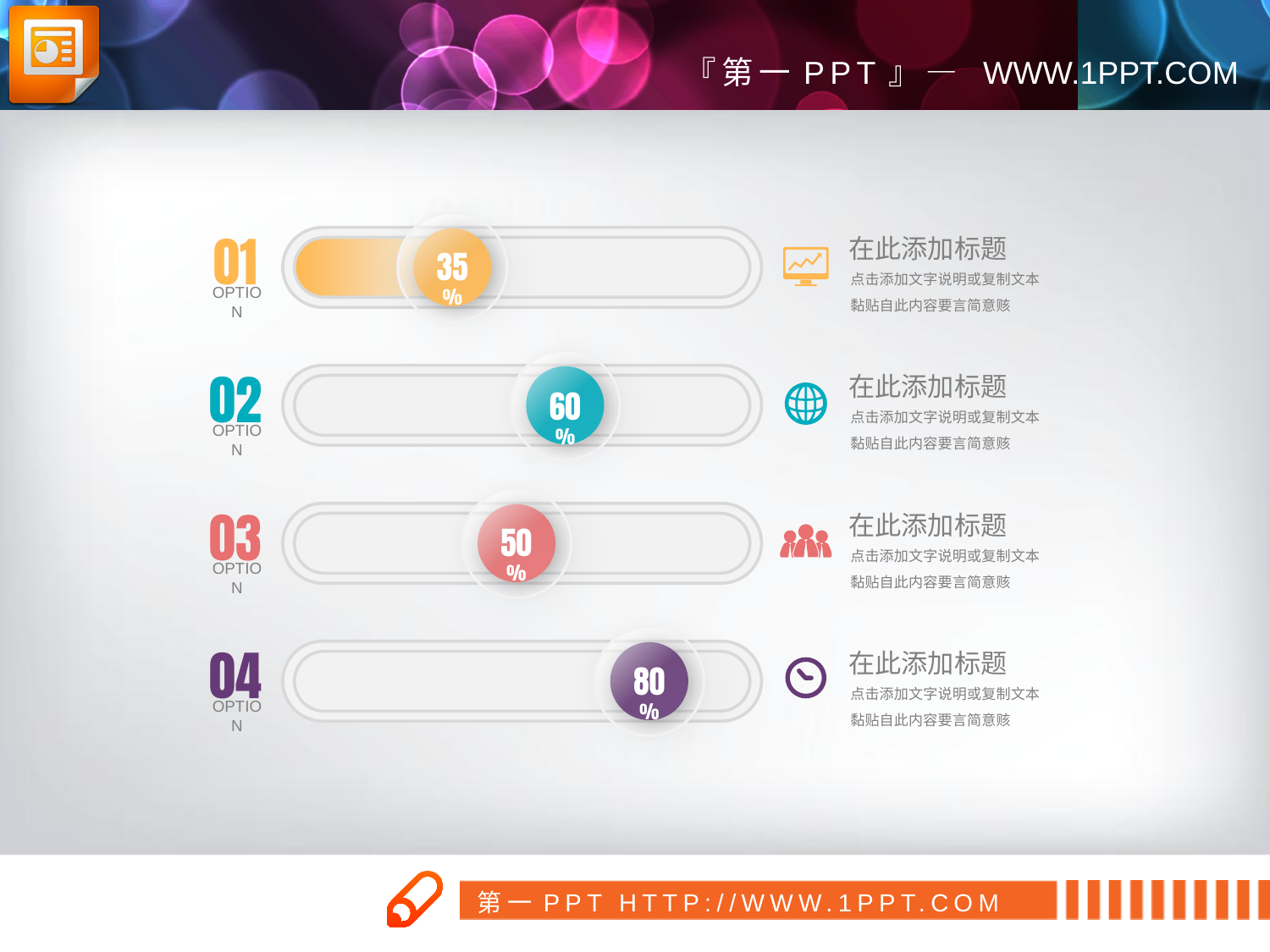

35%
01
OPTION
在此添加标题
点击添加文字说明或复制文本黏贴自此内容要言简意赅

60%
02
OPTION
在此添加标题
点击添加文字说明或复制文本黏贴自此内容要言简意赅

50%
03
OPTION
在此添加标题
点击添加文字说明或复制文本黏贴自此内容要言简意赅

80%
04
OPTION
在此添加标题
点击添加文字说明或复制文本黏贴自此内容要言简意赅